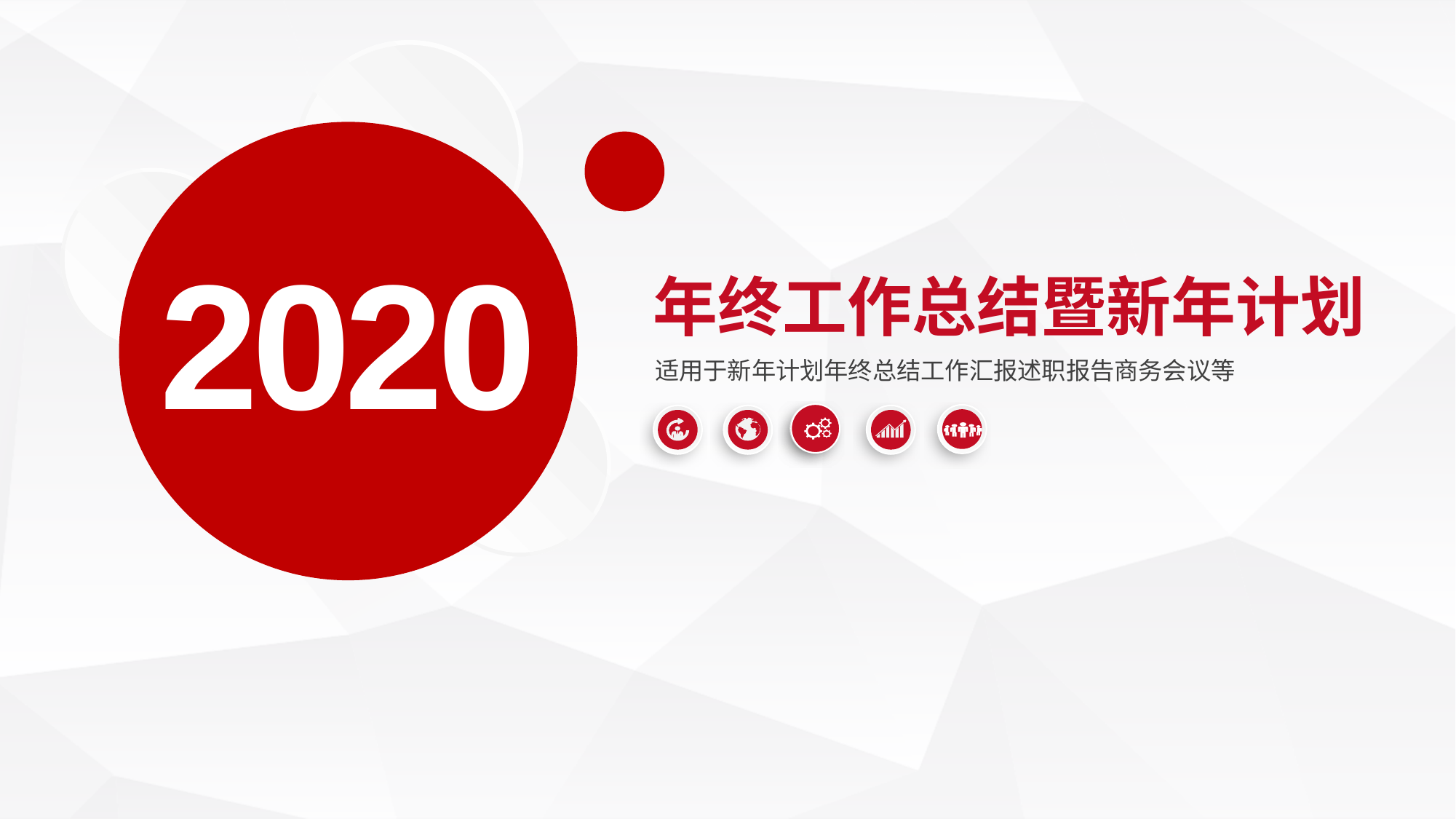

2020
年终工作总结暨新年计划
适用于新年计划年终总结工作汇报述职报告商务会议等